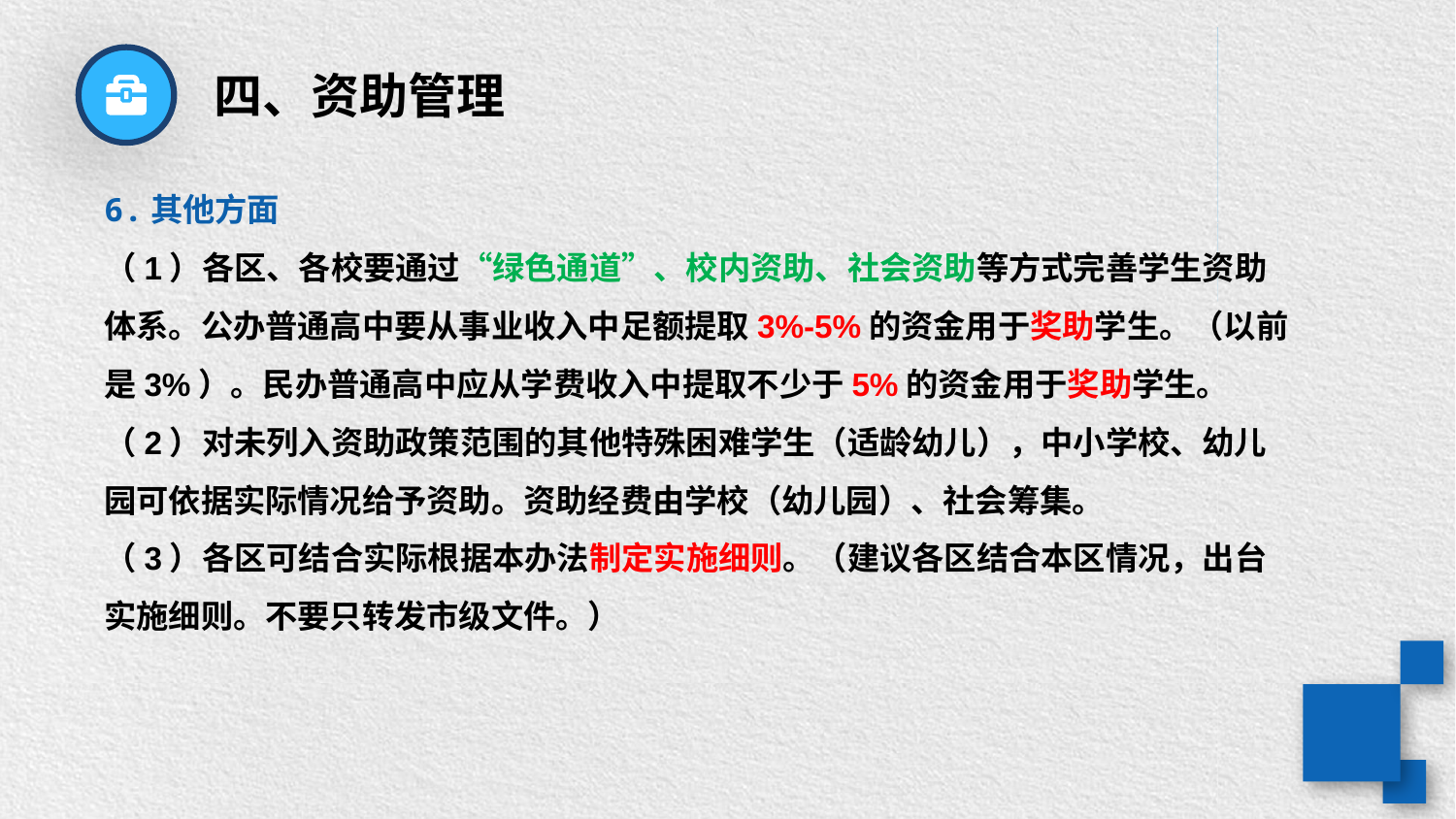

四、资助管理

6.其他方面
（1）各区、各校要通过“绿色通道”、校内资助、社会资助等方式完善学生资助体系。公办普通高中要从事业收入中足额提取3%-5%的资金用于奖助学生。（以前是3%）。民办普通高中应从学费收入中提取不少于5%的资金用于奖助学生。
（2）对未列入资助政策范围的其他特殊困难学生（适龄幼儿），中小学校、幼儿园可依据实际情况给予资助。资助经费由学校（幼儿园）、社会筹集。
（3）各区可结合实际根据本办法制定实施细则。（建议各区结合本区情况，出台实施细则。不要只转发市级文件。）